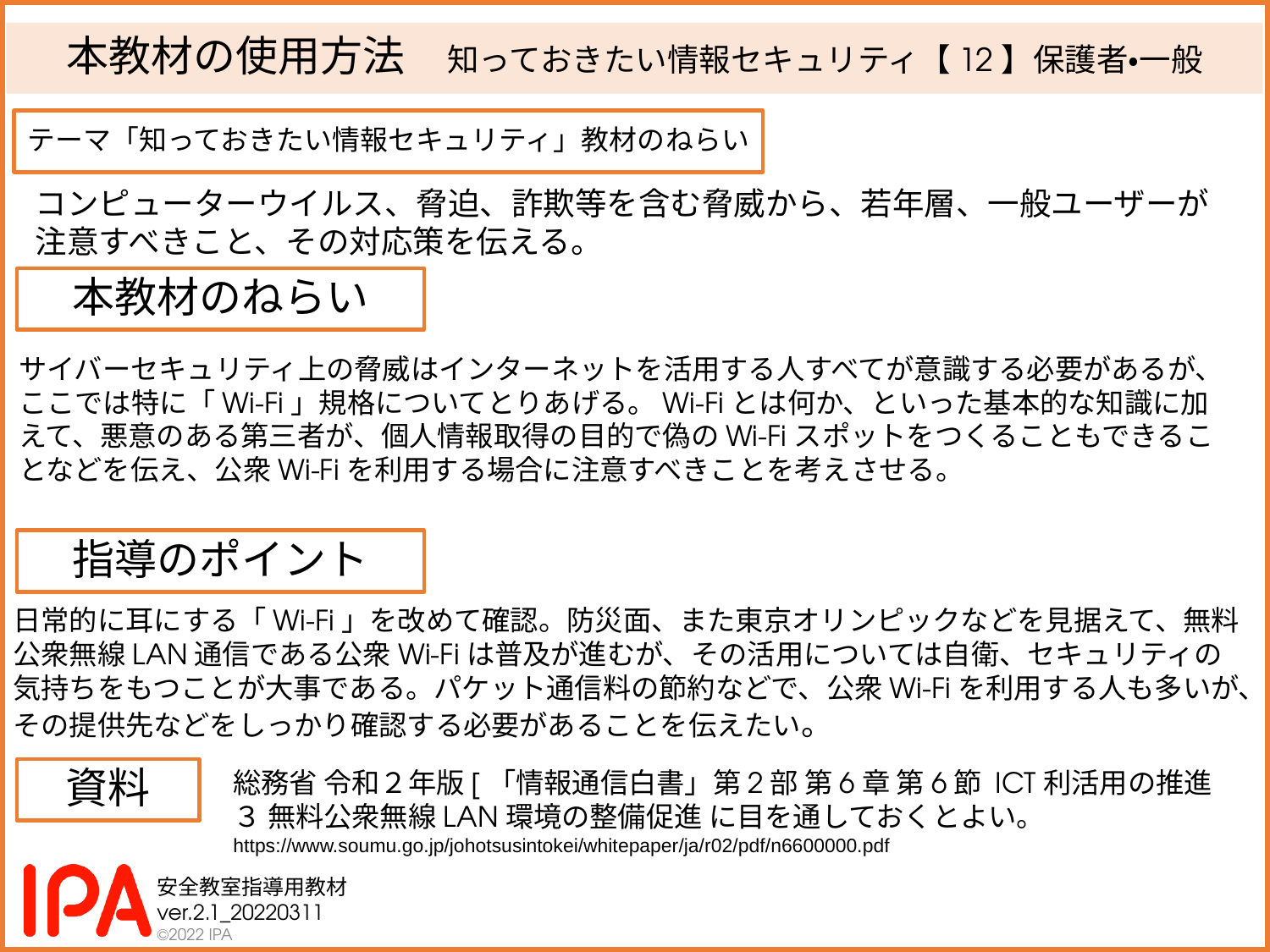

# 本教材の使用方法　知っておきたい情報セキュリティ【12】保護者・一般
テーマ「知っておきたい情報セキュリティ」教材のねらい
コンピューターウイルス、脅迫、詐欺等を含む脅威から、若年層、一般ユーザーが
注意すべきこと、その対応策を伝える。
本教材のねらい
サイバーセキュリティ上の脅威はインターネットを活用する人すべてが意識する必要があるが、ここでは特に「Wi-Fi」規格についてとりあげる。Wi-Fiとは何か、といった基本的な知識に加えて、悪意のある第三者が、個人情報取得の目的で偽のWi-Fiスポットをつくることもできることなどを伝え、公衆Wi-Fiを利用する場合に注意すべきことを考えさせる。
指導のポイント
日常的に耳にする「Wi-Fi」を改めて確認。防災面、また東京オリンピックなどを見据えて、無料公衆無線LAN通信である公衆Wi-Fiは普及が進むが、その活用については自衛、セキュリティの気持ちをもつことが大事である。パケット通信料の節約などで、公衆Wi-Fiを利用する人も多いが、その提供先などをしっかり確認する必要があることを伝えたい。
資料
総務省 令和２年版[「情報通信白書」第2部 第6章 第6節 ICT利活用の推進
３ 無料公衆無線LAN環境の整備促進 に目を通しておくとよい。
https://www.soumu.go.jp/johotsusintokei/whitepaper/ja/r02/pdf/n6600000.pdf